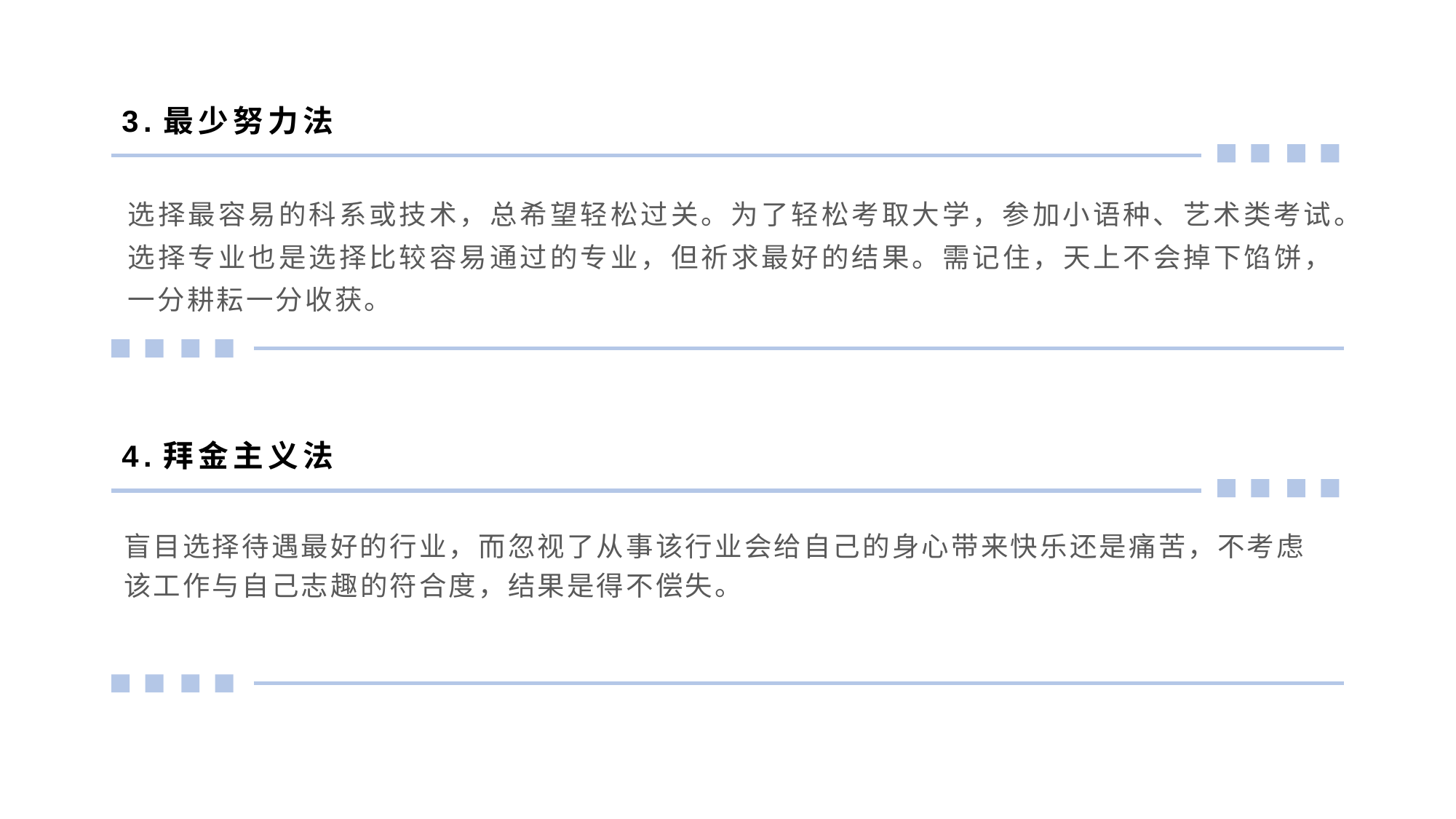

3.最少努力法

选择最容易的科系或技术，总希望轻松过关。为了轻松考取大学，参加小语种、艺术类考试。选择专业也是选择比较容易通过的专业，但祈求最好的结果。需记住，天上不会掉下馅饼，一分耕耘一分收获。
4.拜金主义法

盲目选择待遇最好的行业，而忽视了从事该行业会给自己的身心带来快乐还是痛苦，不考虑该工作与自己志趣的符合度，结果是得不偿失。